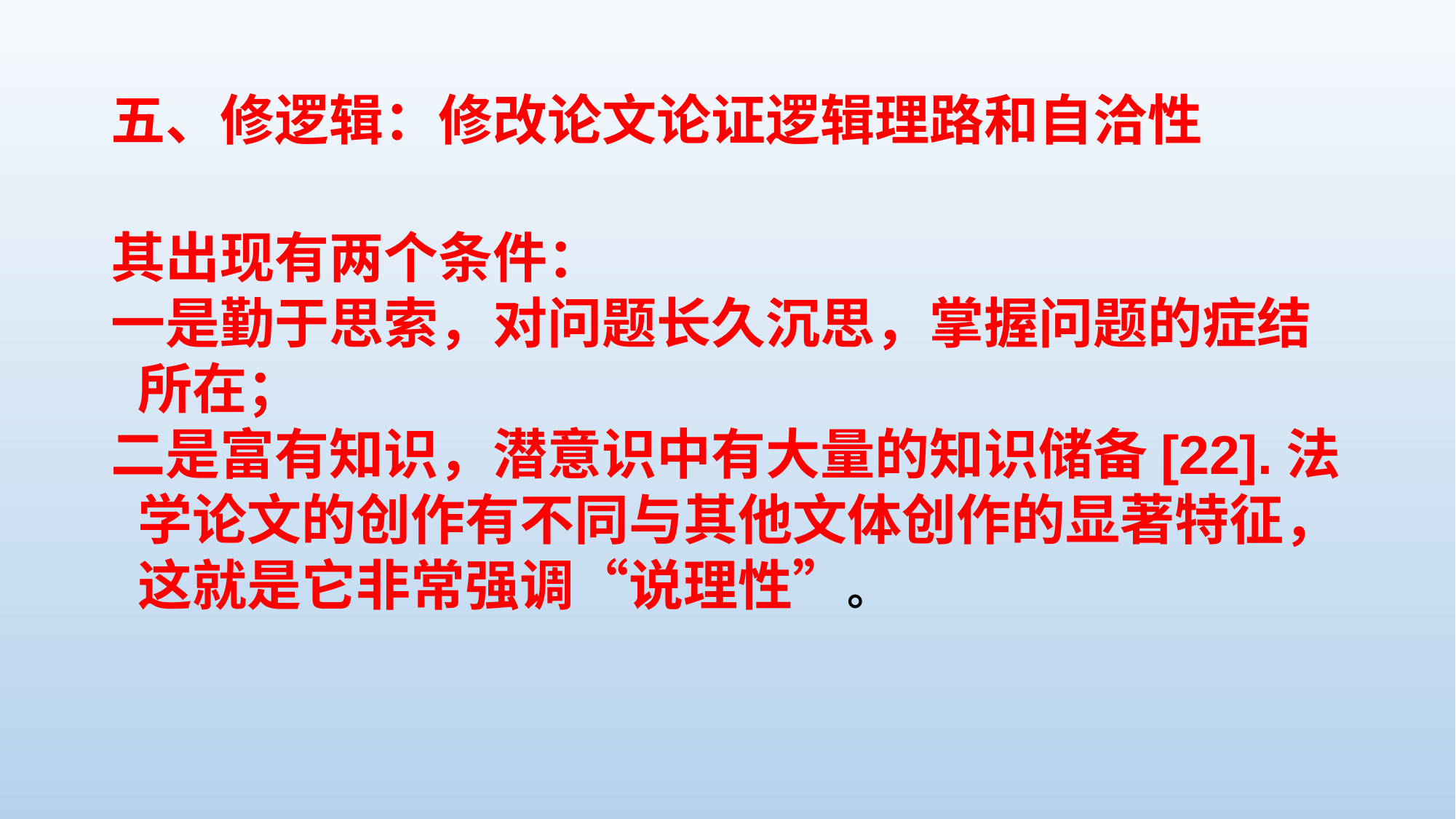

# 五、修逻辑：修改论文论证逻辑理路和自洽性
其出现有两个条件：
一是勤于思索，对问题长久沉思，掌握问题的症结所在；
二是富有知识，潜意识中有大量的知识储备[22].法学论文的创作有不同与其他文体创作的显著特征，这就是它非常强调“说理性”。